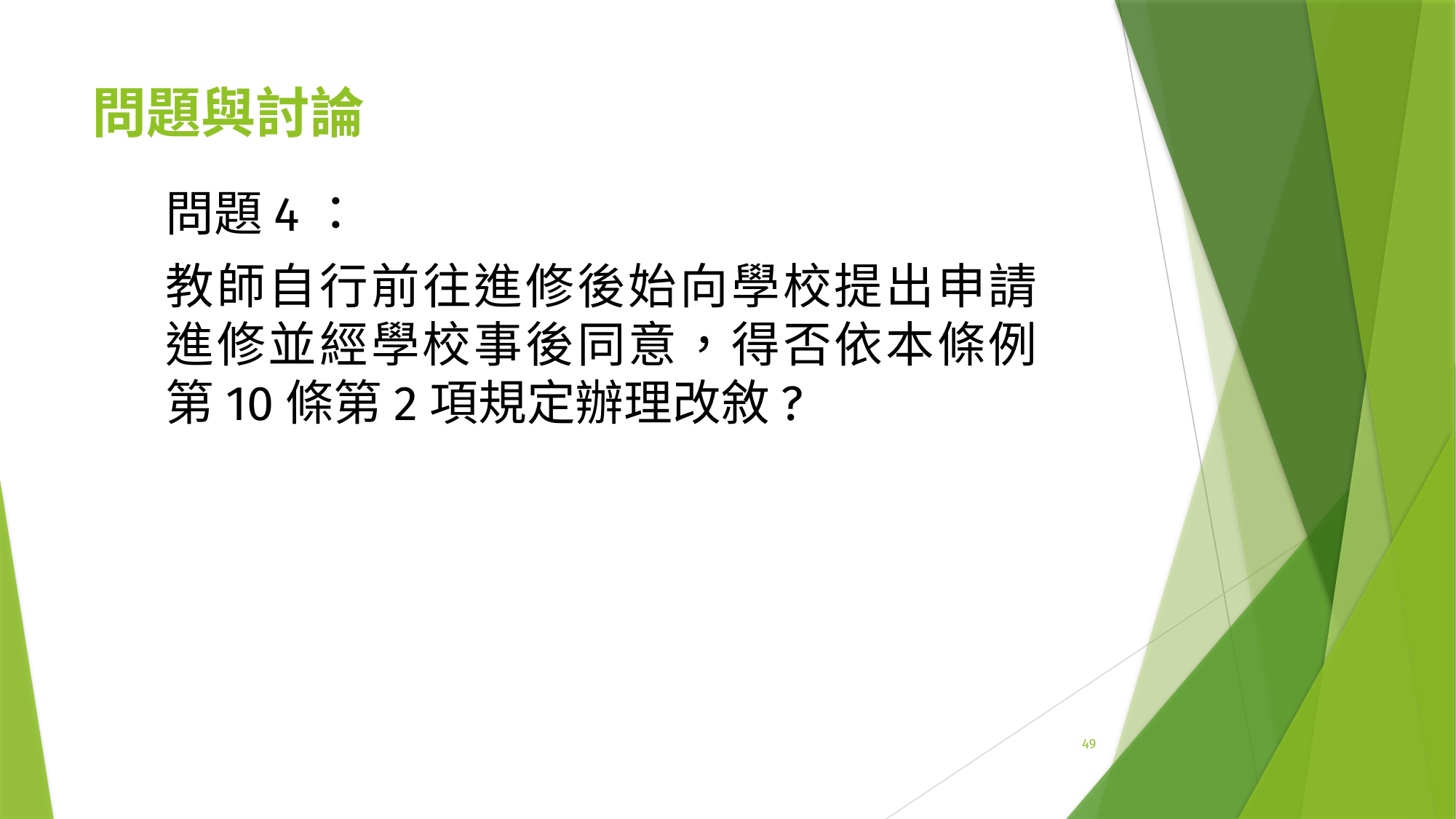

# 問題與討論
問題4：
教師自行前往進修後始向學校提出申請進修並經學校事後同意，得否依本條例第10條第2項規定辦理改敘?
49